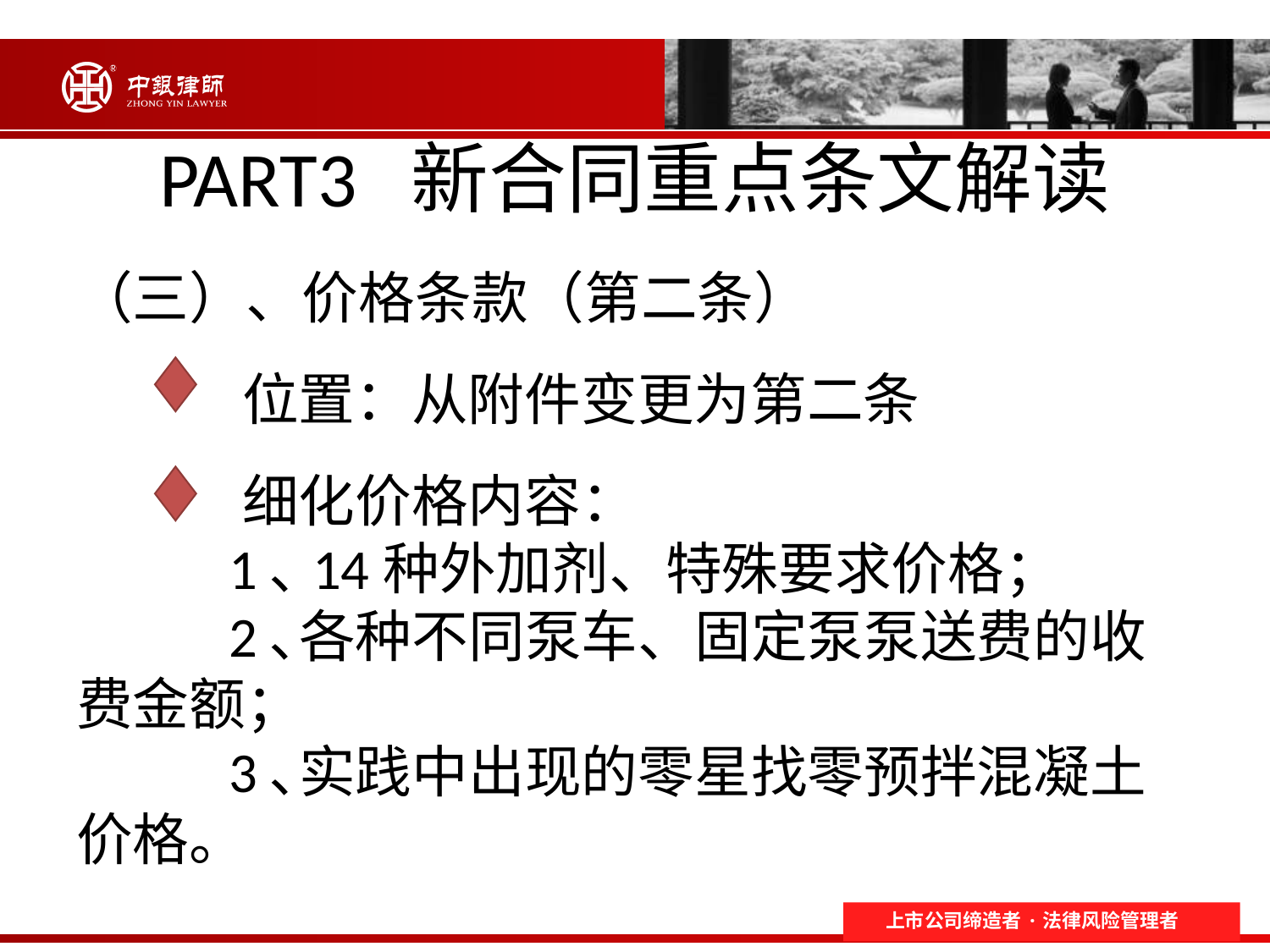

# PART3  新合同重点条文解读
（三）、价格条款（第二条）
            位置：从附件变更为第二条
            细化价格内容：
            1､14种外加剂、特殊要求价格；
            2､各种不同泵车、固定泵泵送费的收费金额；
            3､实践中出现的零星找零预拌混凝土价格。